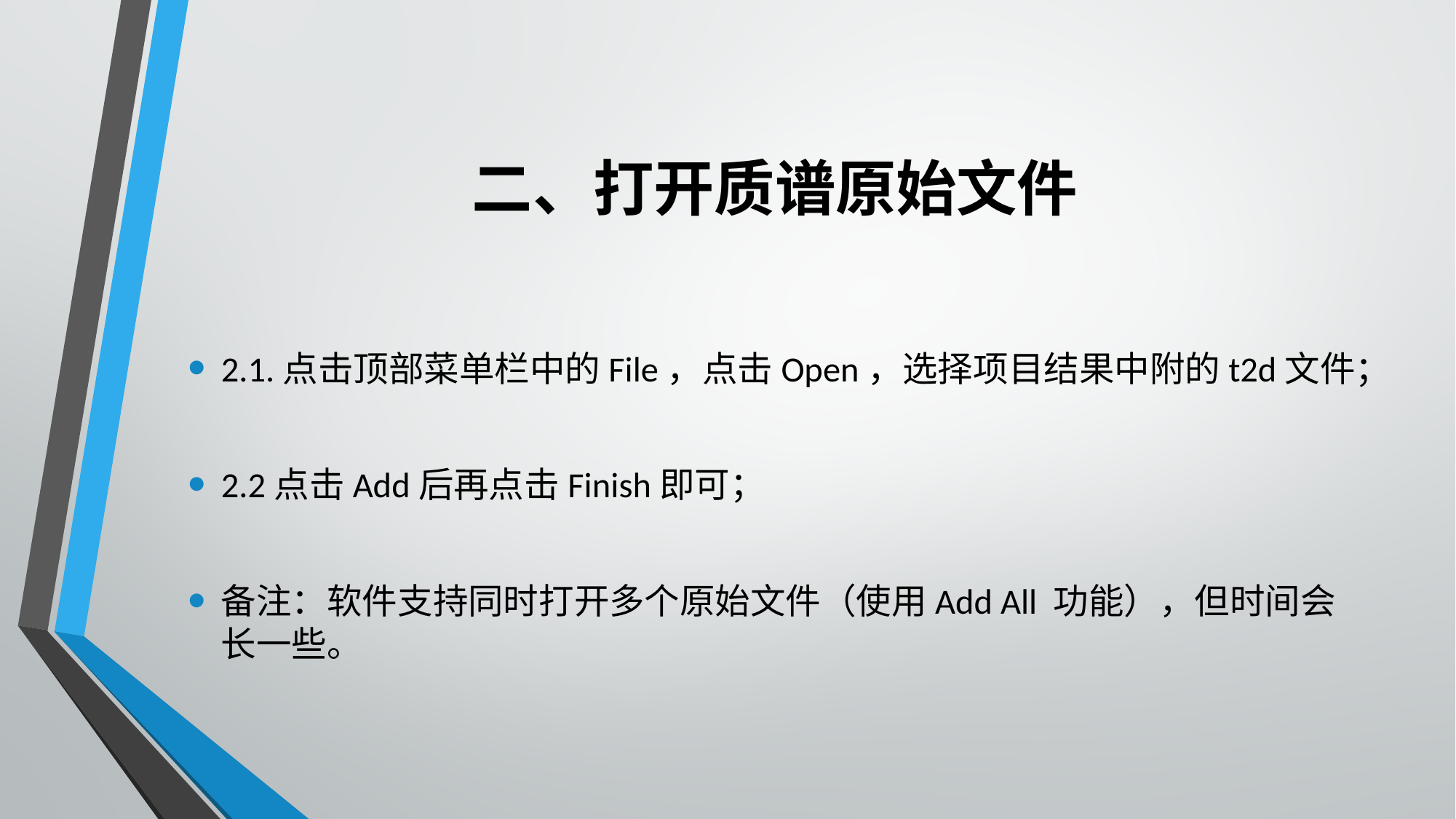

# 二、打开质谱原始文件
2.1.点击顶部菜单栏中的File，点击Open，选择项目结果中附的t2d文件；

2.2点击Add后再点击Finish即可；

备注：软件支持同时打开多个原始文件（使用Add All 功能），但时间会长一些。